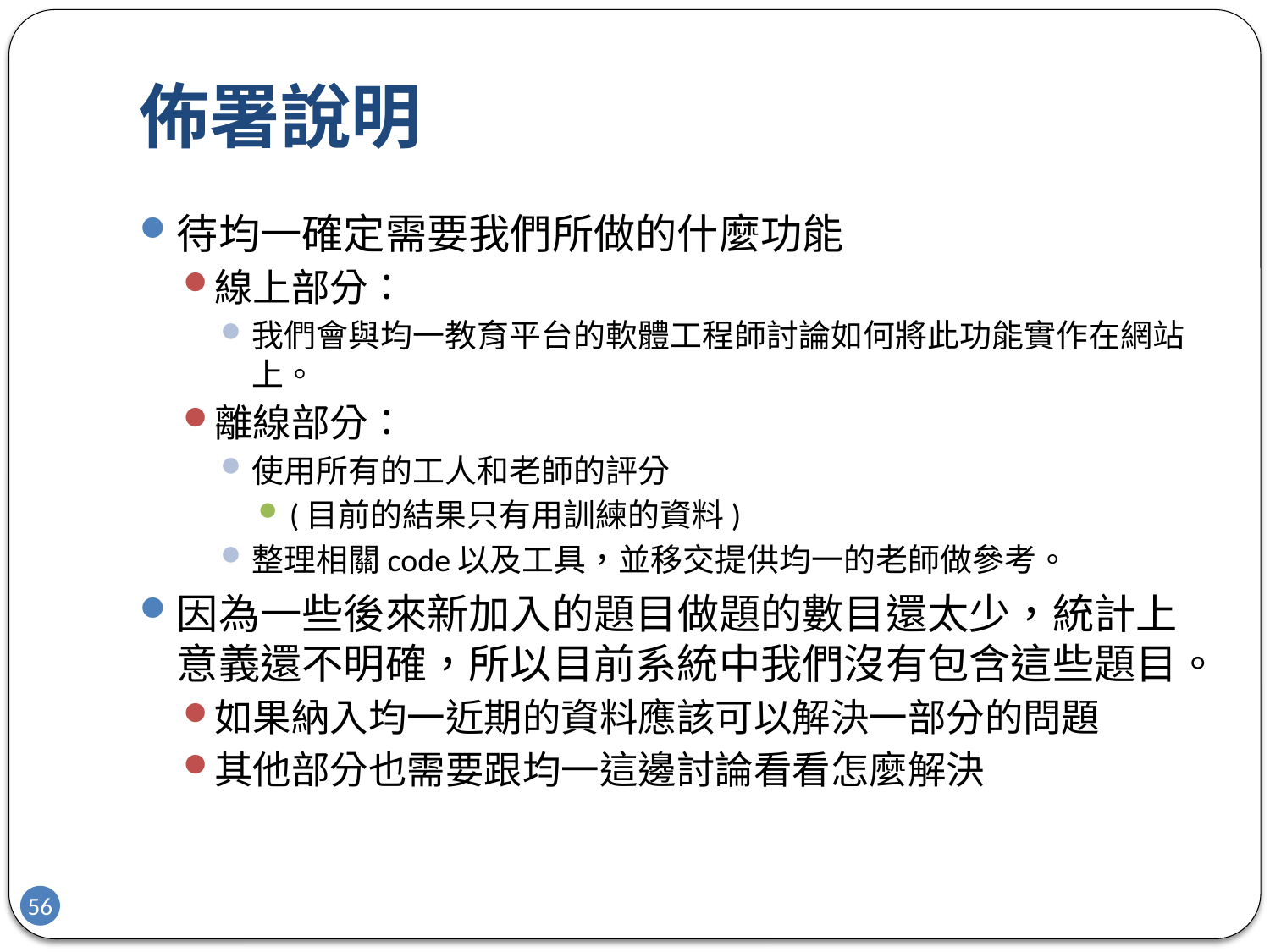

# 佈署說明
待均一確定需要我們所做的什麼功能
線上部分：
我們會與均一教育平台的軟體工程師討論如何將此功能實作在網站上。
離線部分：
使用所有的工人和老師的評分
(目前的結果只有用訓練的資料)
整理相關code以及工具，並移交提供均一的老師做參考。
因為一些後來新加入的題目做題的數目還太少，統計上意義還不明確，所以目前系統中我們沒有包含這些題目。
如果納入均一近期的資料應該可以解決一部分的問題
其他部分也需要跟均一這邊討論看看怎麼解決
56